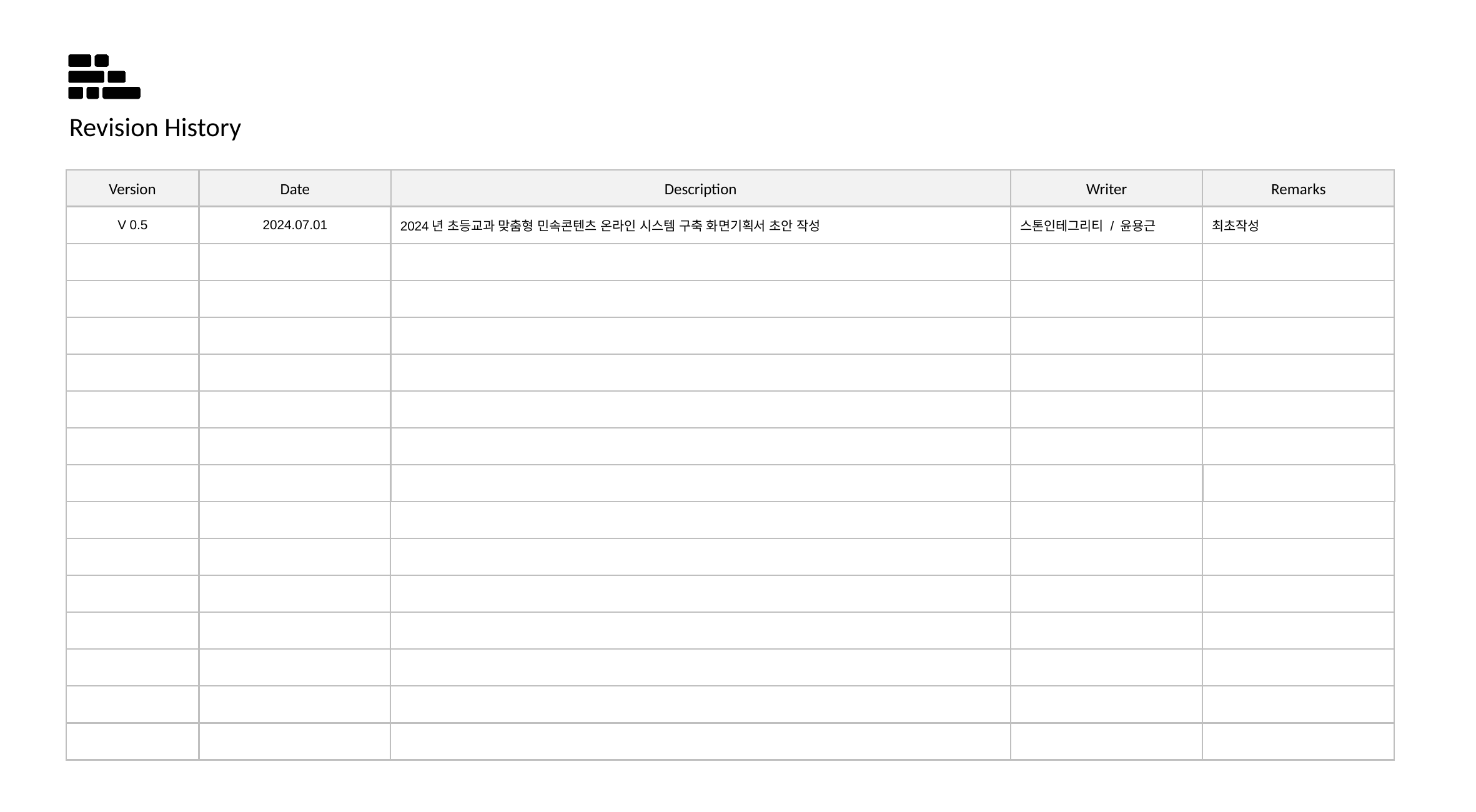

| V 0.5 | 2024.07.01 | 2024년 초등교과 맞춤형 민속콘텐츠 온라인 시스템 구축 화면기획서 초안 작성 | 스톤인테그리티 / 윤용근 | 최초작성 |
| --- | --- | --- | --- | --- |
|  |  |  |  |  |
|  |  |  |  |  |
|  |  |  |  |  |
|  |  |  |  |  |
|  |  |  |  |  |
|  |  |  |  |  |
|  |  |  |  |  |
|  |  |  |  |  |
|  |  |  |  |  |
|  |  |  |  |  |
|  |  |  |  |  |
|  |  |  |  |  |
|  |  |  |  |  |
|  |  |  |  |  |